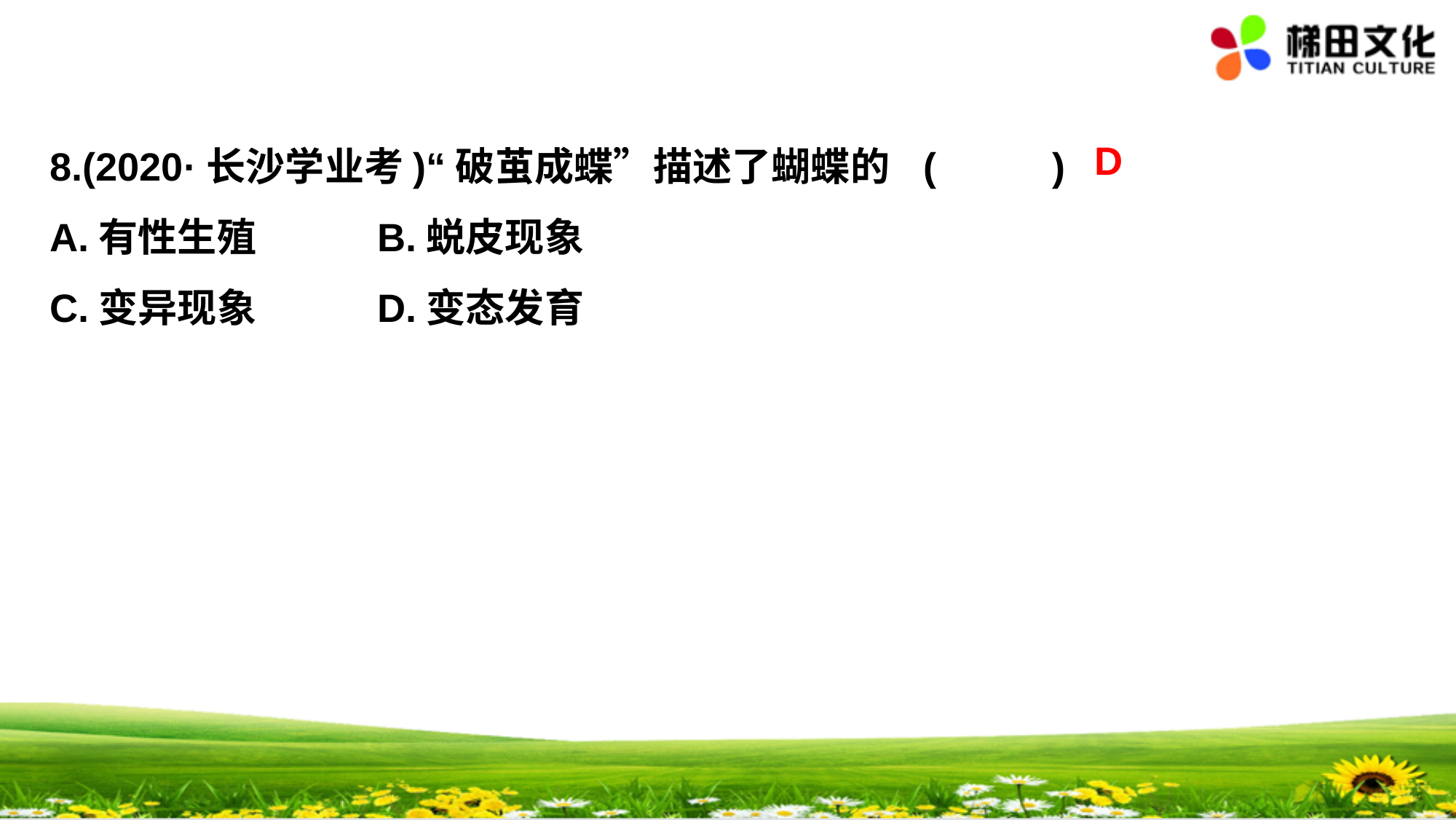

D
8.(2020·长沙学业考)“破茧成蝶”描述了蝴蝶的	(　  　)
A.有性生殖		B.蜕皮现象
C.变异现象		D.变态发育